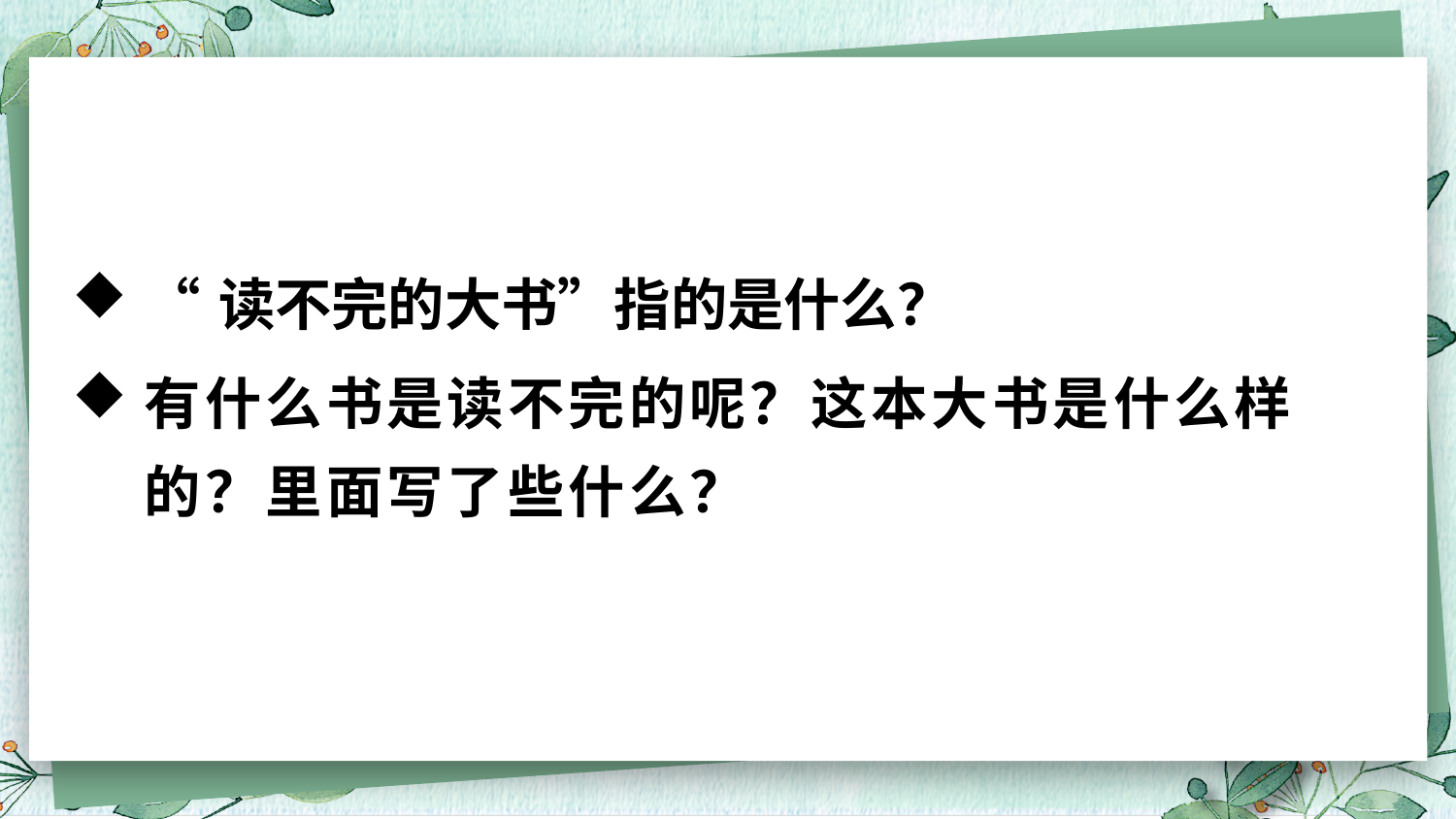

“读不完的大书”指的是什么？
有什么书是读不完的呢？这本大书是什么样的？里面写了些什么？